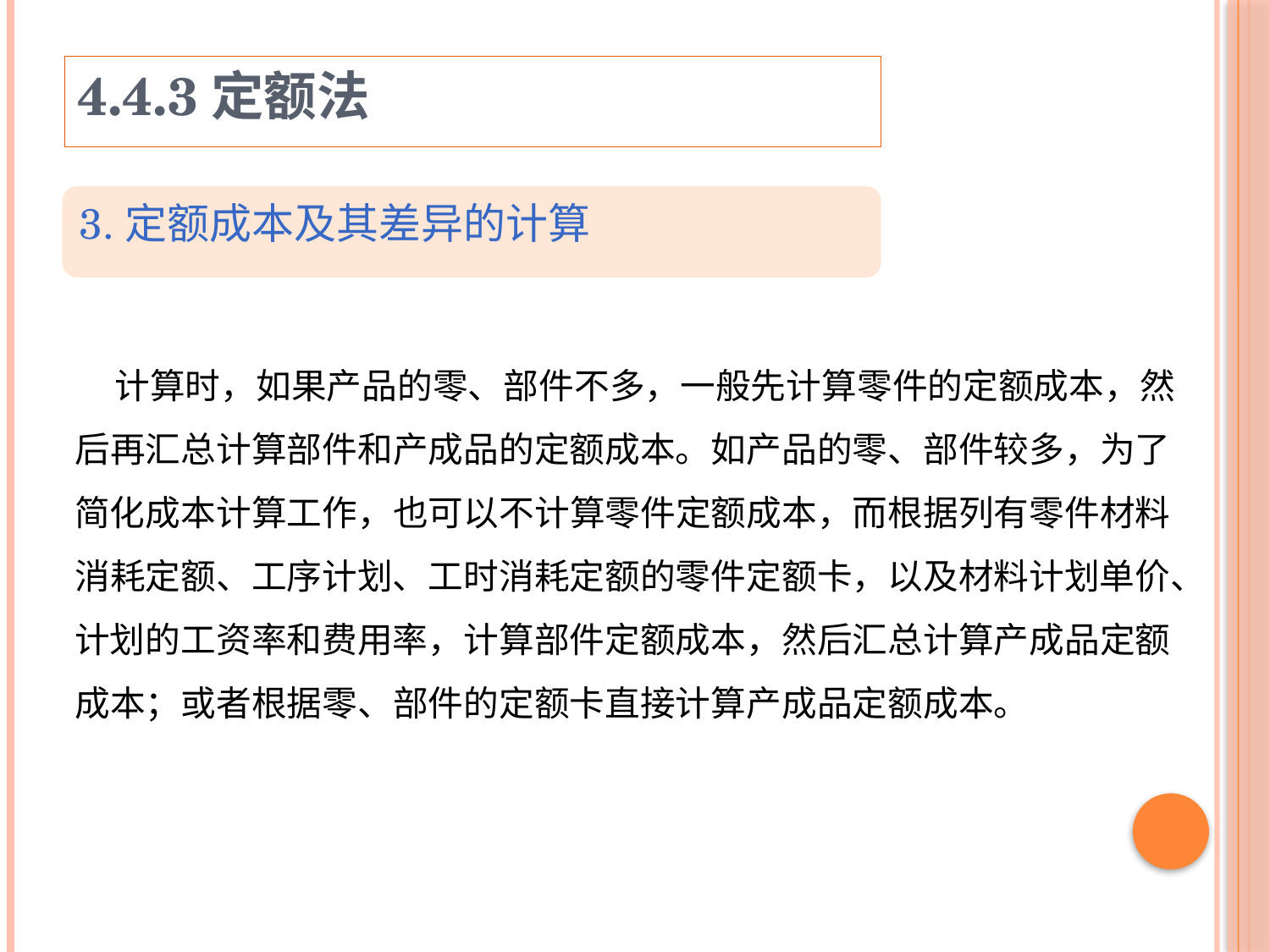

4.4.3定额法
3.定额成本及其差异的计算
    计算时，如果产品的零、部件不多，一般先计算零件的定额成本，然后再汇总计算部件和产成品的定额成本。如产品的零、部件较多，为了简化成本计算工作，也可以不计算零件定额成本，而根据列有零件材料消耗定额、工序计划、工时消耗定额的零件定额卡，以及材料计划单价、计划的工资率和费用率，计算部件定额成本，然后汇总计算产成品定额成本；或者根据零、部件的定额卡直接计算产成品定额成本。